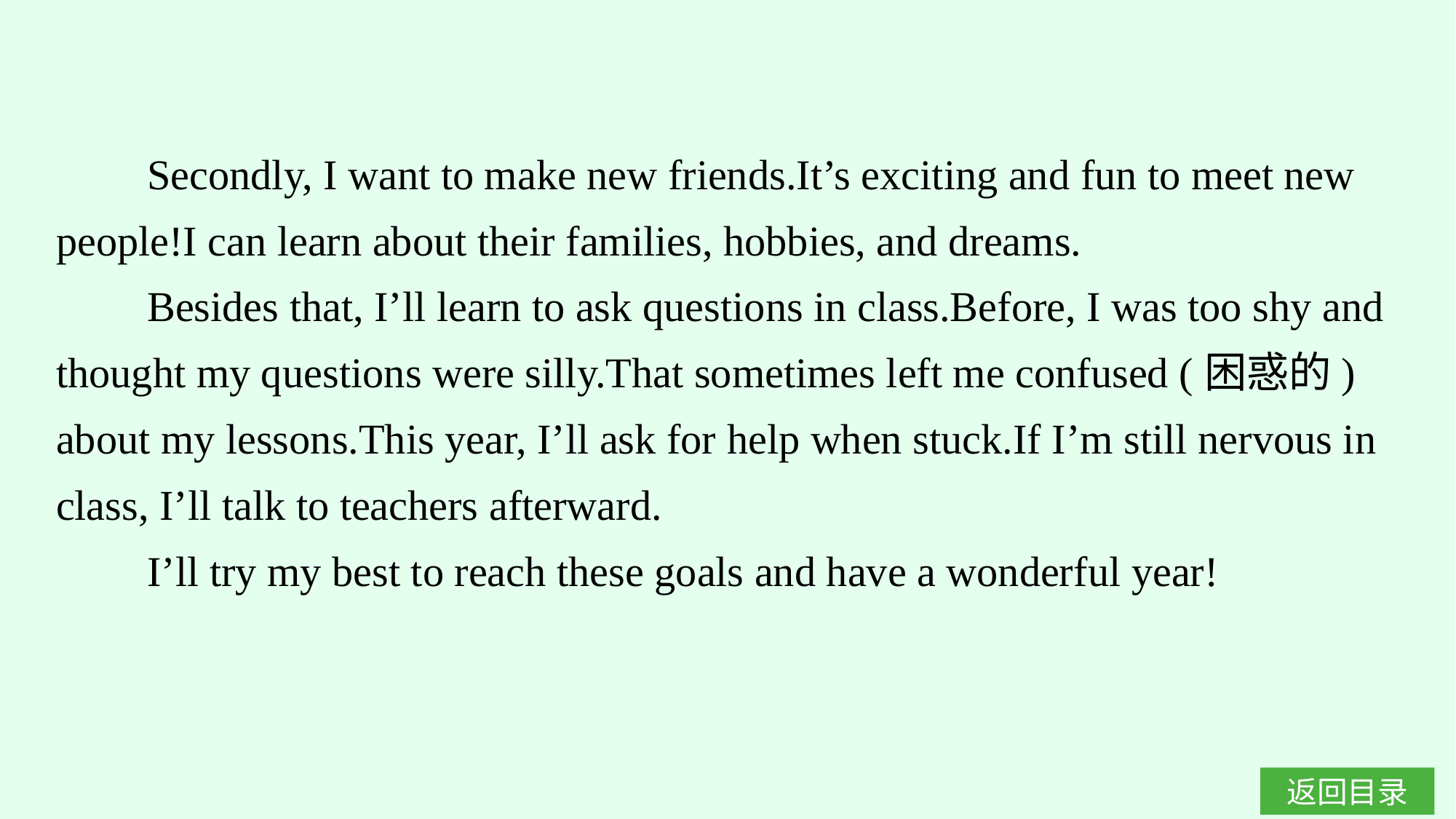

Secondly, I want to make new friends.It’s exciting and fun to meet new people!I can learn about their families, hobbies, and dreams.
Besides that, I’ll learn to ask questions in class.Before, I was too shy and thought my questions were silly.That sometimes left me confused (困惑的) about my lessons.This year, I’ll ask for help when stuck.If I’m still nervous in class, I’ll talk to teachers afterward.
I’ll try my best to reach these goals and have a wonderful year!